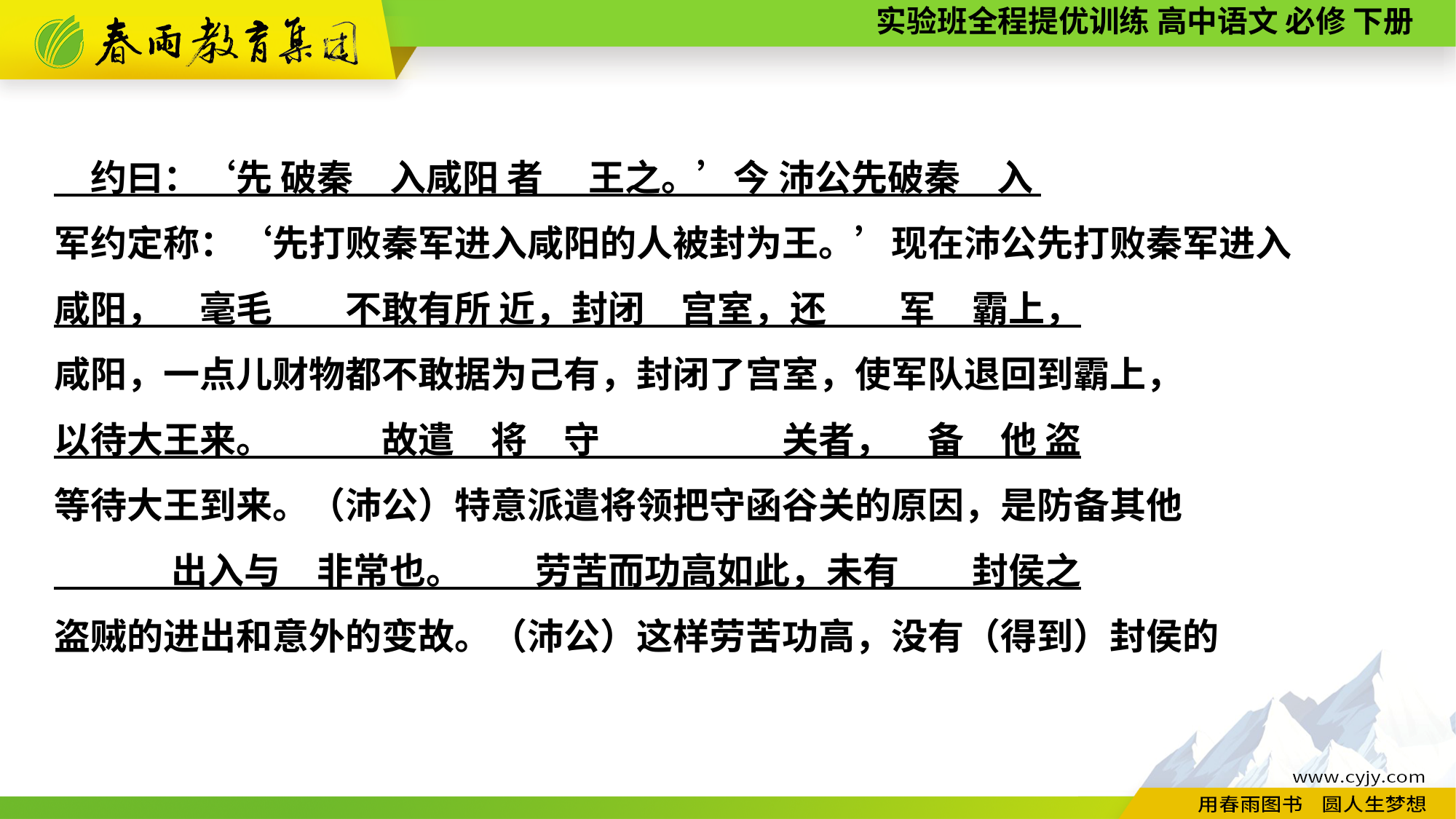

约曰：‘先 破秦　入咸阳 者 　王之。’今 沛公先破秦　入
军约定称：‘先打败秦军进入咸阳的人被封为王。’现在沛公先打败秦军进入
咸阳，　毫毛　　不敢有所 近，封闭　宫室，还　　军　霸上，
咸阳，一点儿财物都不敢据为己有，封闭了宫室，使军队退回到霸上，
以待大王来。　　　故遣　将　守　　　　　关者，　备　他 盗
等待大王到来。（沛公）特意派遣将领把守函谷关的原因，是防备其他
　 　　出入与　非常也。　　劳苦而功高如此，未有　　封侯之
盗贼的进出和意外的变故。（沛公）这样劳苦功高，没有（得到）封侯的